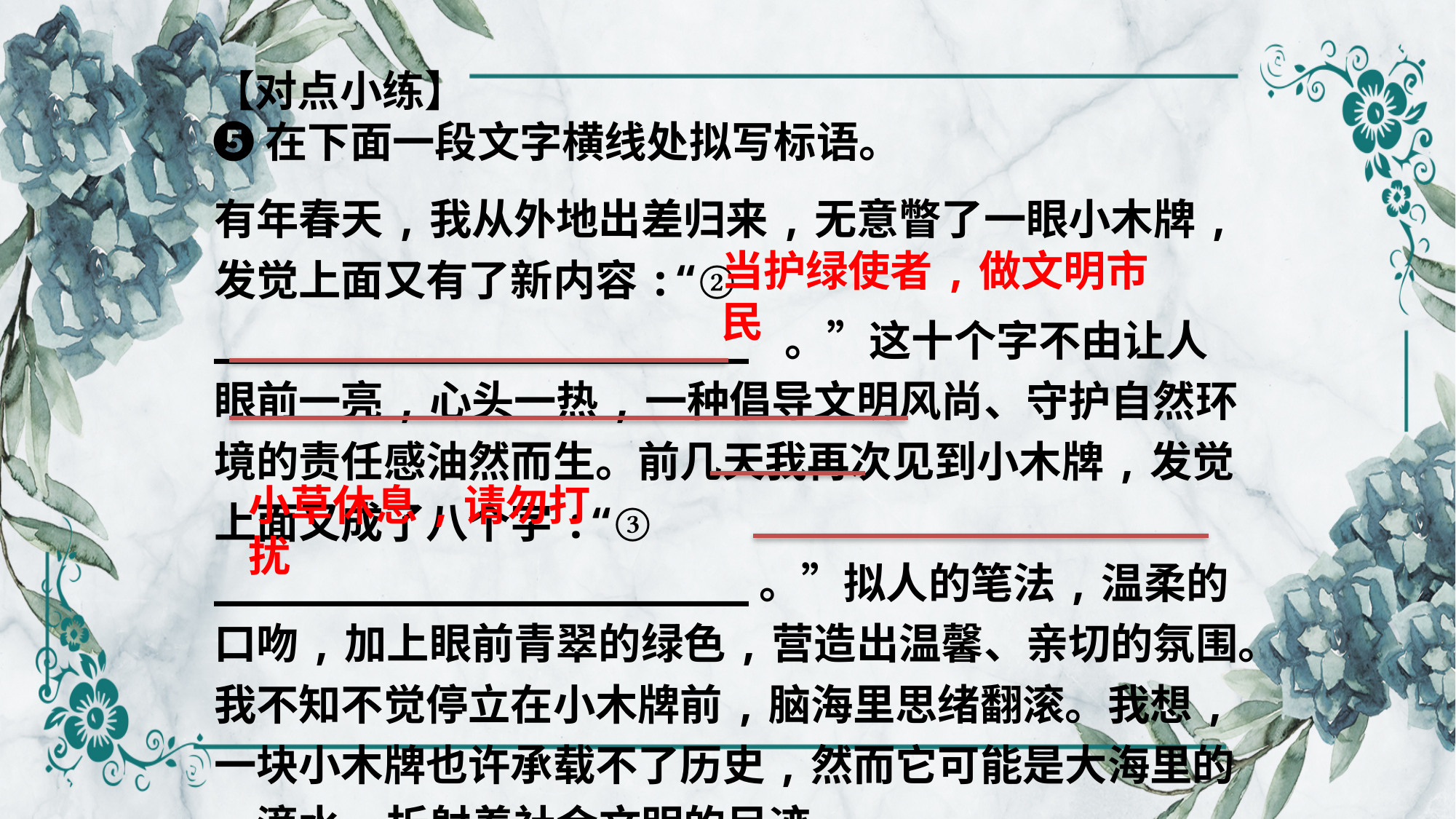

【对点小练】
❺在下面一段文字横线处拟写标语。
有年春天,我从外地出差归来,无意瞥了一眼小木牌,发觉上面又有了新内容:“② _____________________ 。”这十个字不由让人眼前一亮,心头一热,一种倡导文明风尚、守护自然环境的责任感油然而生。前几天我再次见到小木牌,发觉上面又成了八个字:“③ _____________________。”拟人的笔法,温柔的口吻,加上眼前青翠的绿色,营造出温馨、亲切的氛围。我不知不觉停立在小木牌前,脑海里思绪翻滚。我想,一块小木牌也许承载不了历史,然而它可能是大海里的一滴水,折射着社会文明的足迹。
当护绿使者,做文明市民
小草休息,请勿打扰